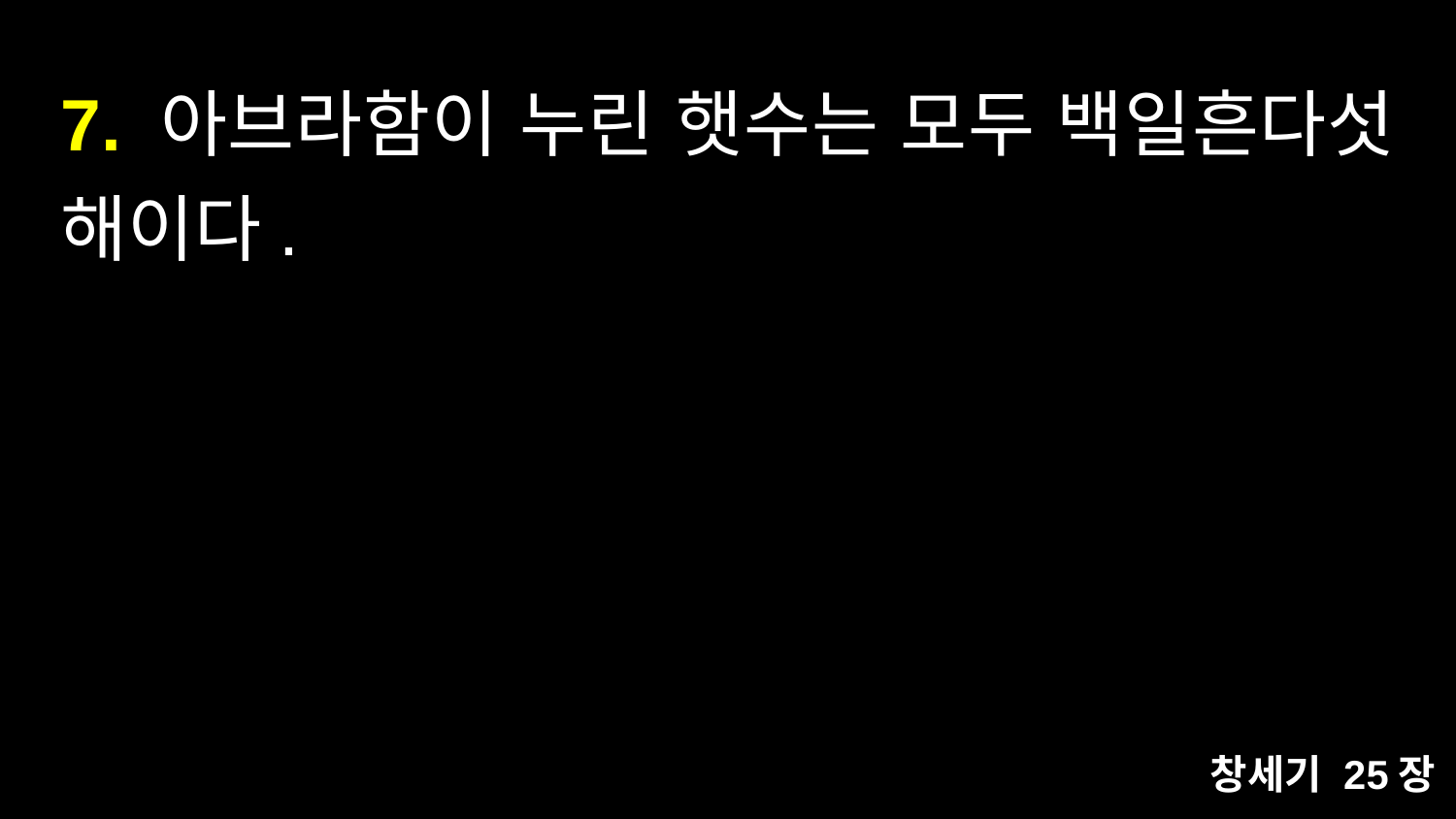

# 7. 아브라함이 누린 햇수는 모두 백일흔다섯 해이다.
창세기 25장